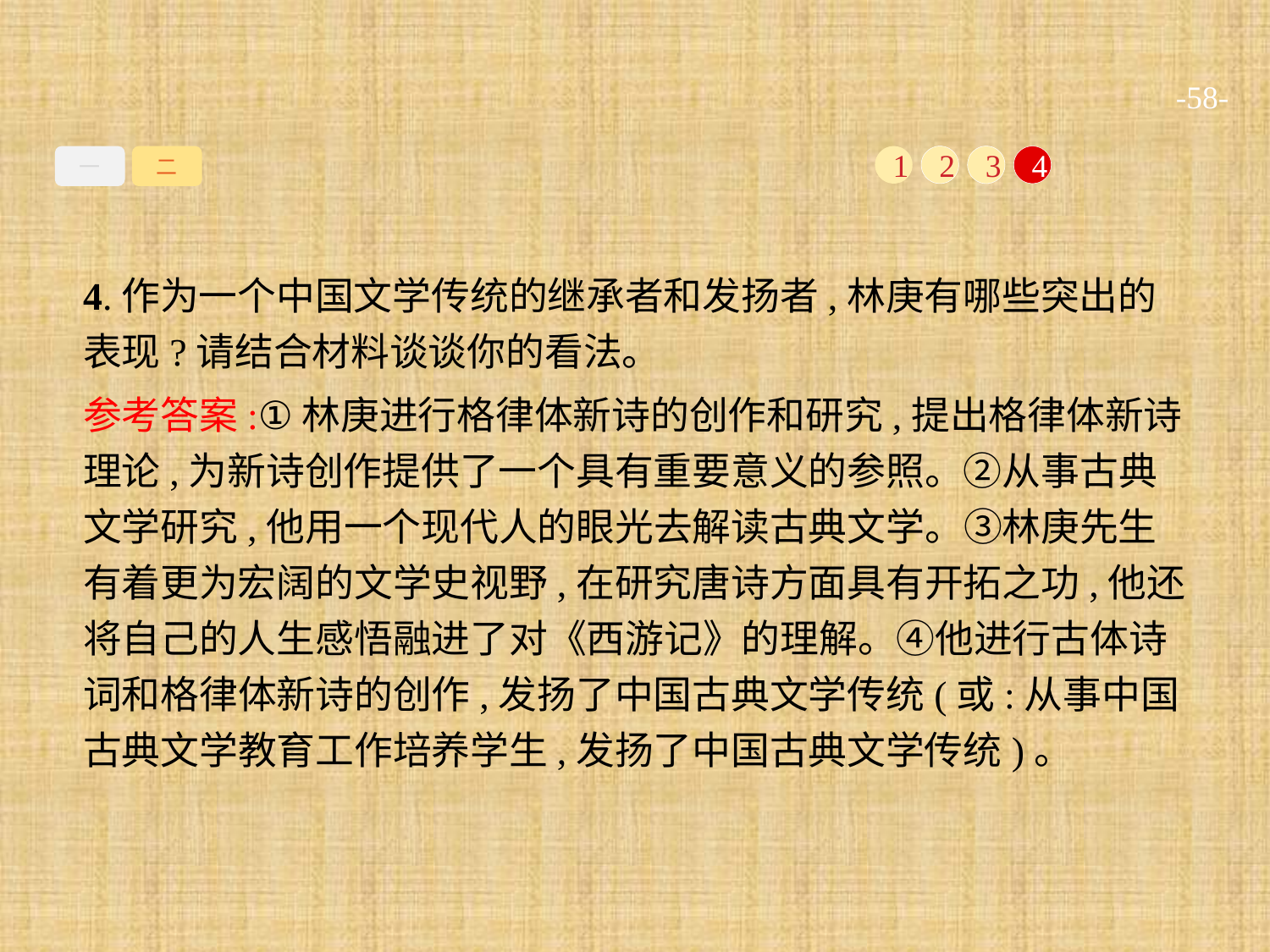

-58-
一
二
1
2
3
4
4.作为一个中国文学传统的继承者和发扬者,林庚有哪些突出的表现?请结合材料谈谈你的看法。
参考答案:①林庚进行格律体新诗的创作和研究,提出格律体新诗理论,为新诗创作提供了一个具有重要意义的参照。②从事古典文学研究,他用一个现代人的眼光去解读古典文学。③林庚先生有着更为宏阔的文学史视野,在研究唐诗方面具有开拓之功,他还将自己的人生感悟融进了对《西游记》的理解。④他进行古体诗词和格律体新诗的创作,发扬了中国古典文学传统(或:从事中国古典文学教育工作培养学生,发扬了中国古典文学传统)。